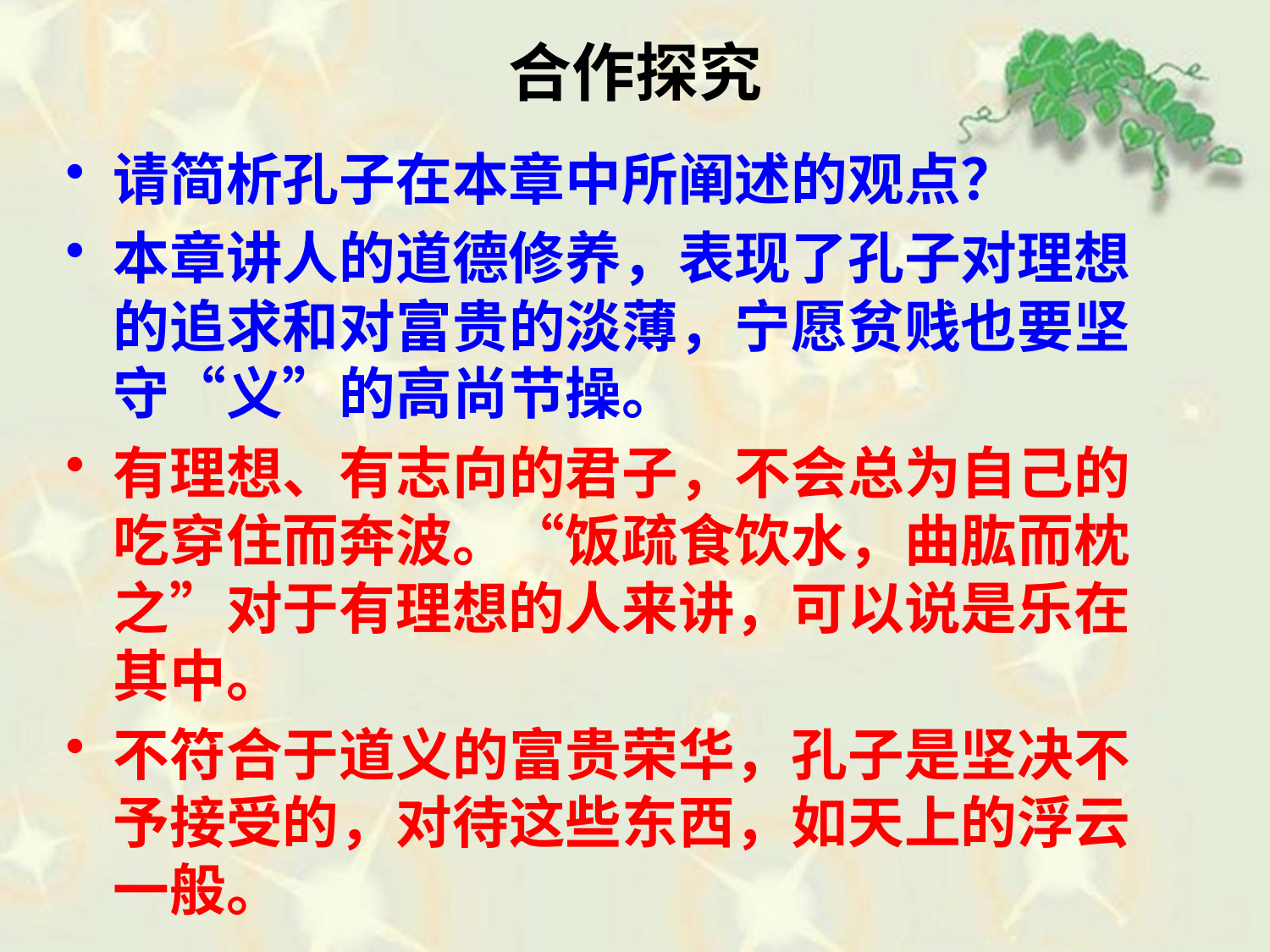

# 合作探究
请简析孔子在本章中所阐述的观点？
本章讲人的道德修养，表现了孔子对理想的追求和对富贵的淡薄，宁愿贫贱也要坚守“义”的高尚节操。
有理想、有志向的君子，不会总为自己的吃穿住而奔波。“饭疏食饮水，曲肱而枕之”对于有理想的人来讲，可以说是乐在其中。
不符合于道义的富贵荣华，孔子是坚决不予接受的，对待这些东西，如天上的浮云一般。